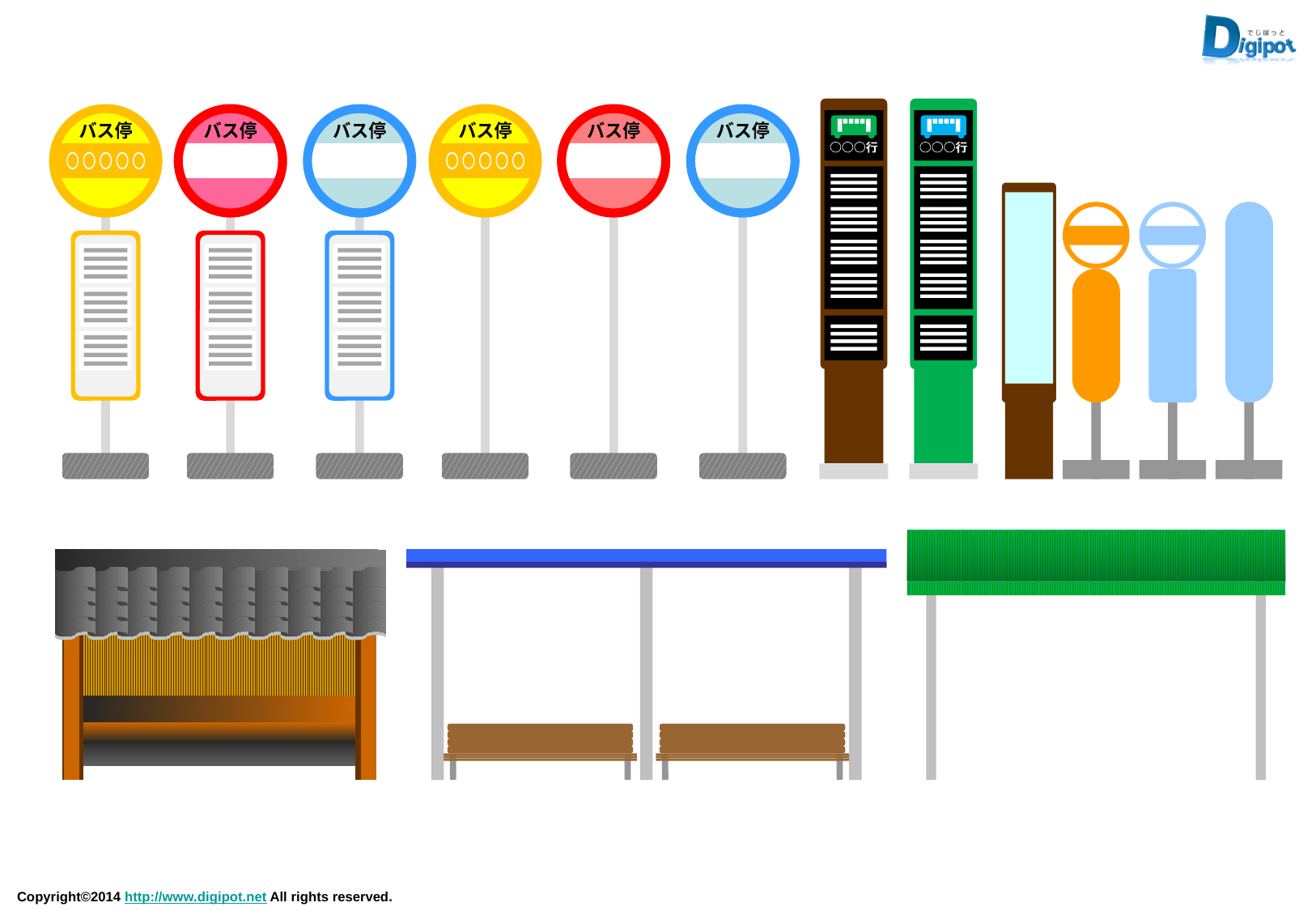

○○○行

○○○行

バス停

○○○○○

バス停

○○○○○

バス停

○○○○○

バス停

○○○○○

バス停

○○○○○

バス停

○○○○○